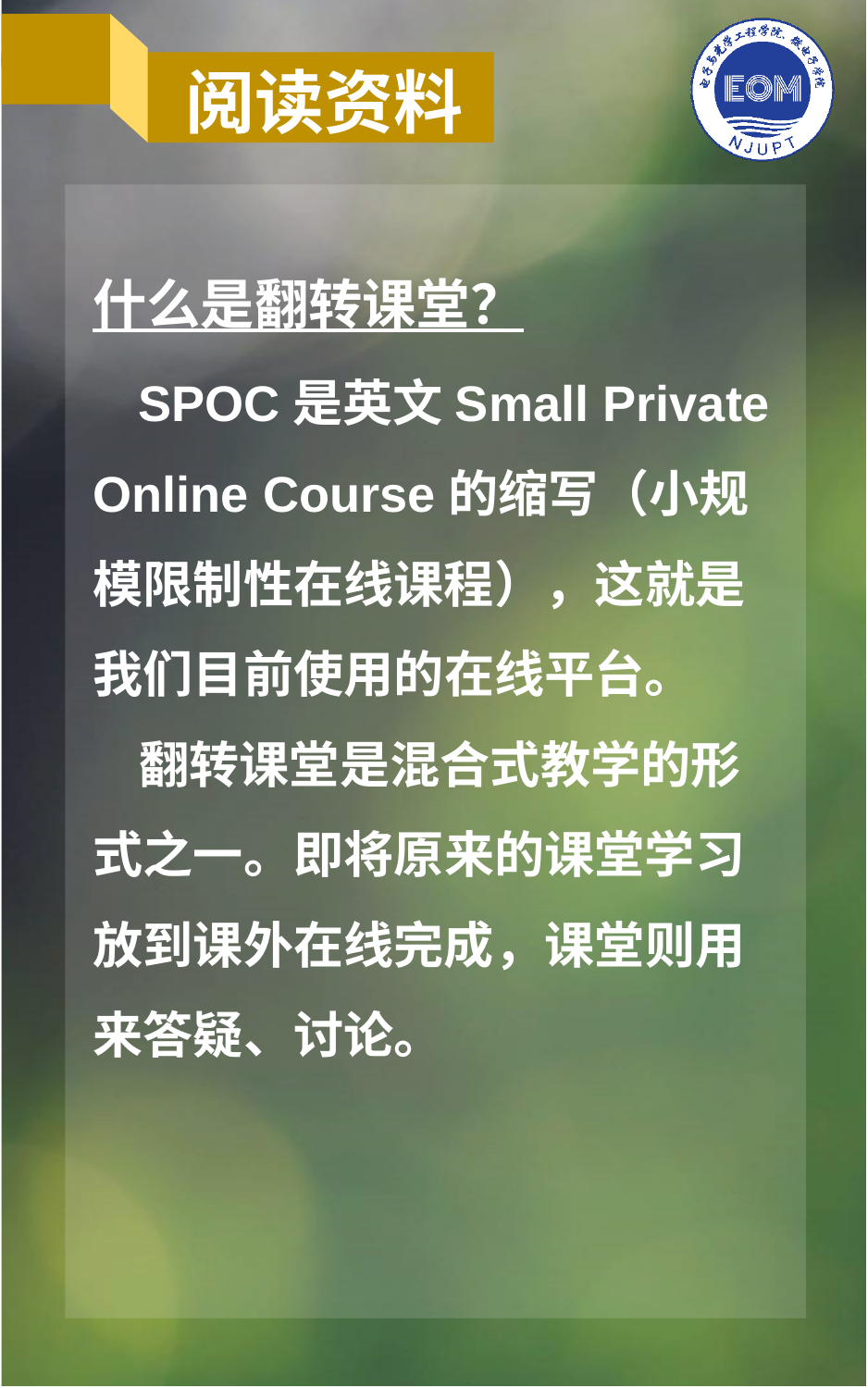

阅读资料
什么是翻转课堂？
   SPOC是英文Small Private Online Course的缩写（小规模限制性在线课程），这就是我们目前使用的在线平台。
   翻转课堂是混合式教学的形式之一。即将原来的课堂学习放到课外在线完成，课堂则用来答疑、讨论。